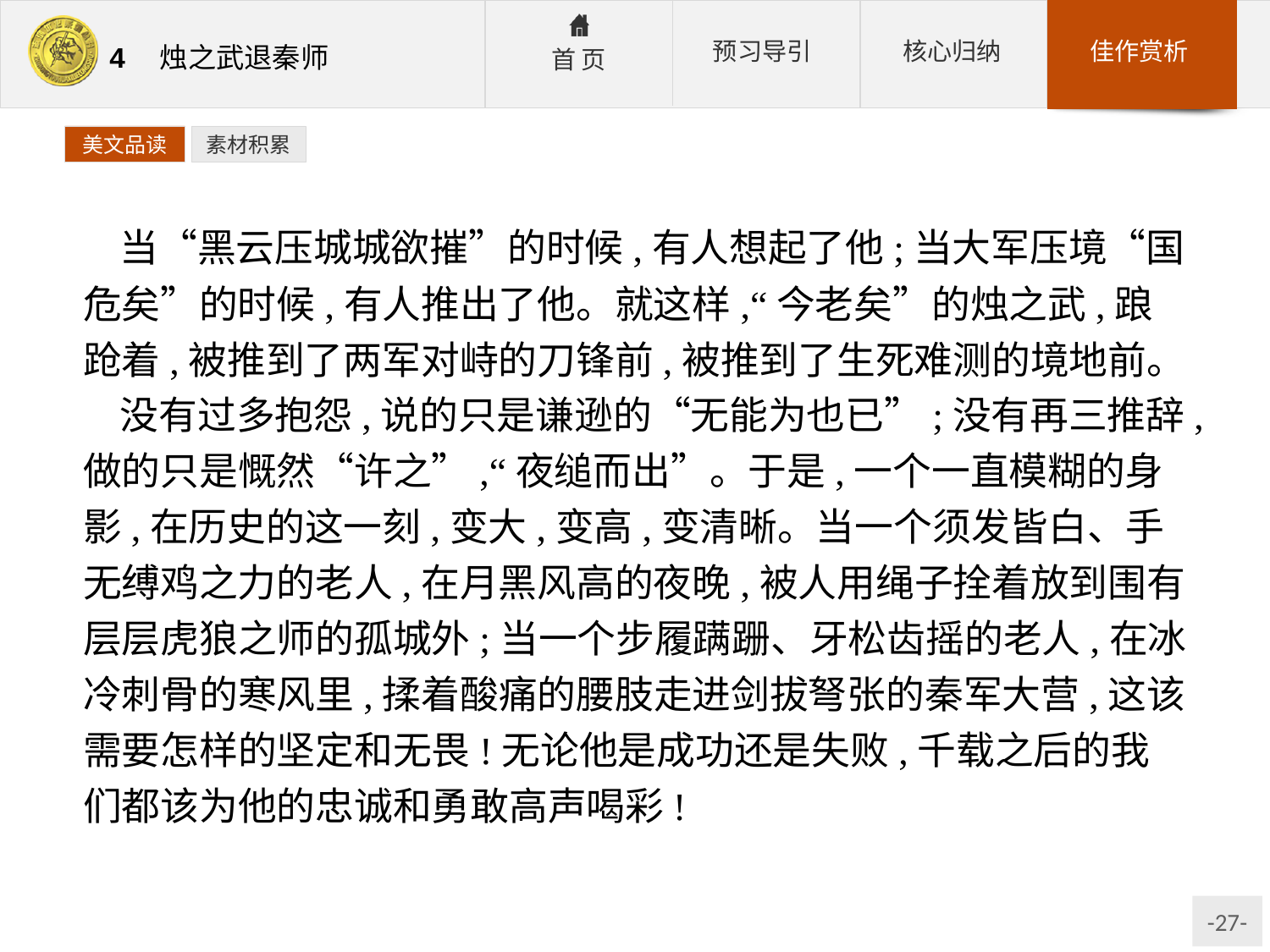

美文品读
素材积累
当“黑云压城城欲摧”的时候,有人想起了他;当大军压境“国危矣”的时候,有人推出了他。就这样,“今老矣”的烛之武,踉跄着,被推到了两军对峙的刀锋前,被推到了生死难测的境地前。
没有过多抱怨,说的只是谦逊的“无能为也已”;没有再三推辞,做的只是慨然“许之”,“夜缒而出”。于是,一个一直模糊的身影,在历史的这一刻,变大,变高,变清晰。当一个须发皆白、手无缚鸡之力的老人,在月黑风高的夜晚,被人用绳子拴着放到围有层层虎狼之师的孤城外;当一个步履蹒跚、牙松齿摇的老人,在冰冷刺骨的寒风里,揉着酸痛的腰肢走进剑拔弩张的秦军大营,这该需要怎样的坚定和无畏!无论他是成功还是失败,千载之后的我们都该为他的忠诚和勇敢高声喝彩!